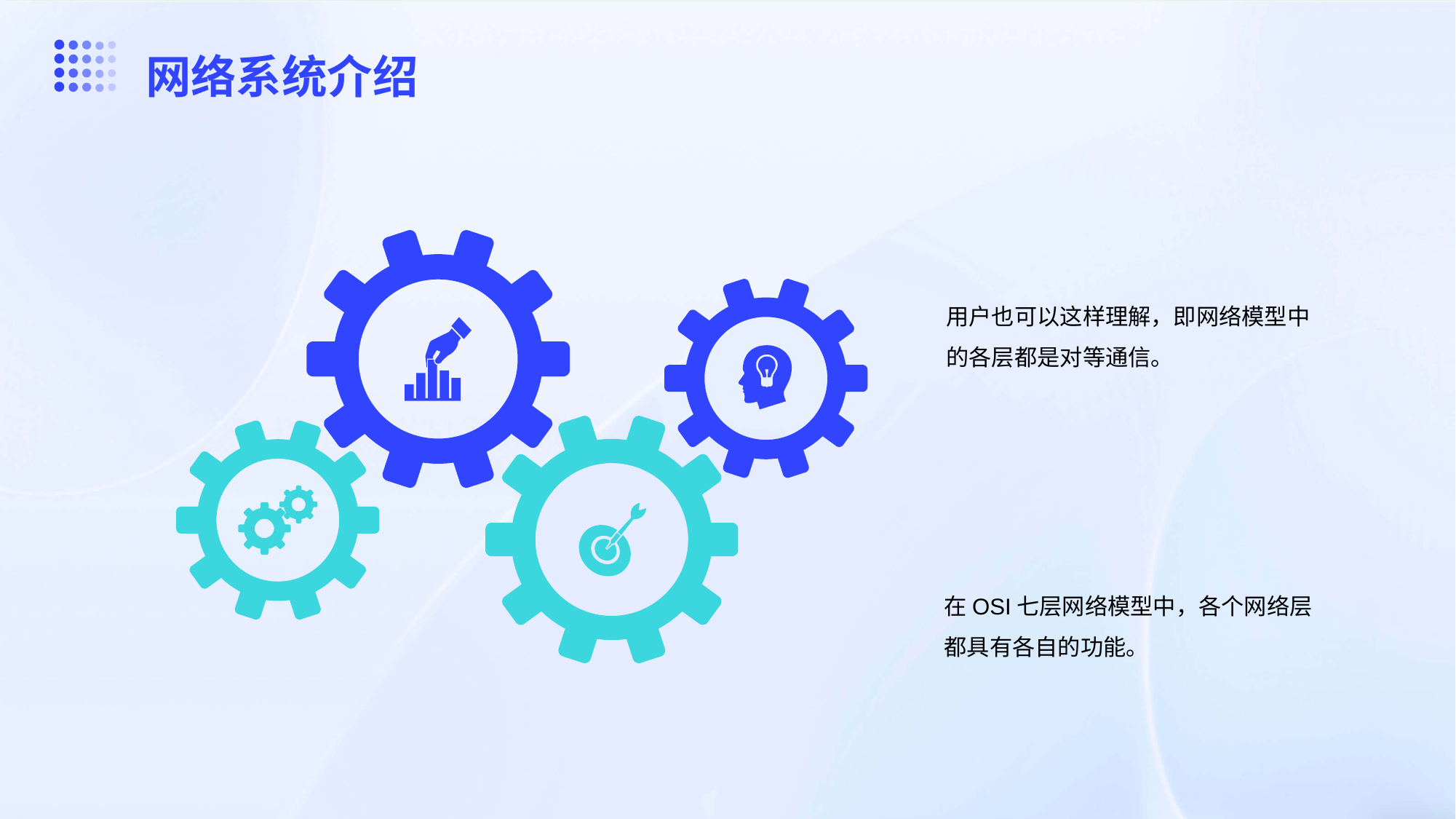

网络系统介绍

用户也可以这样理解，即网络模型中的各层都是对等通信。

在OSI七层网络模型中，各个网络层都具有各自的功能。